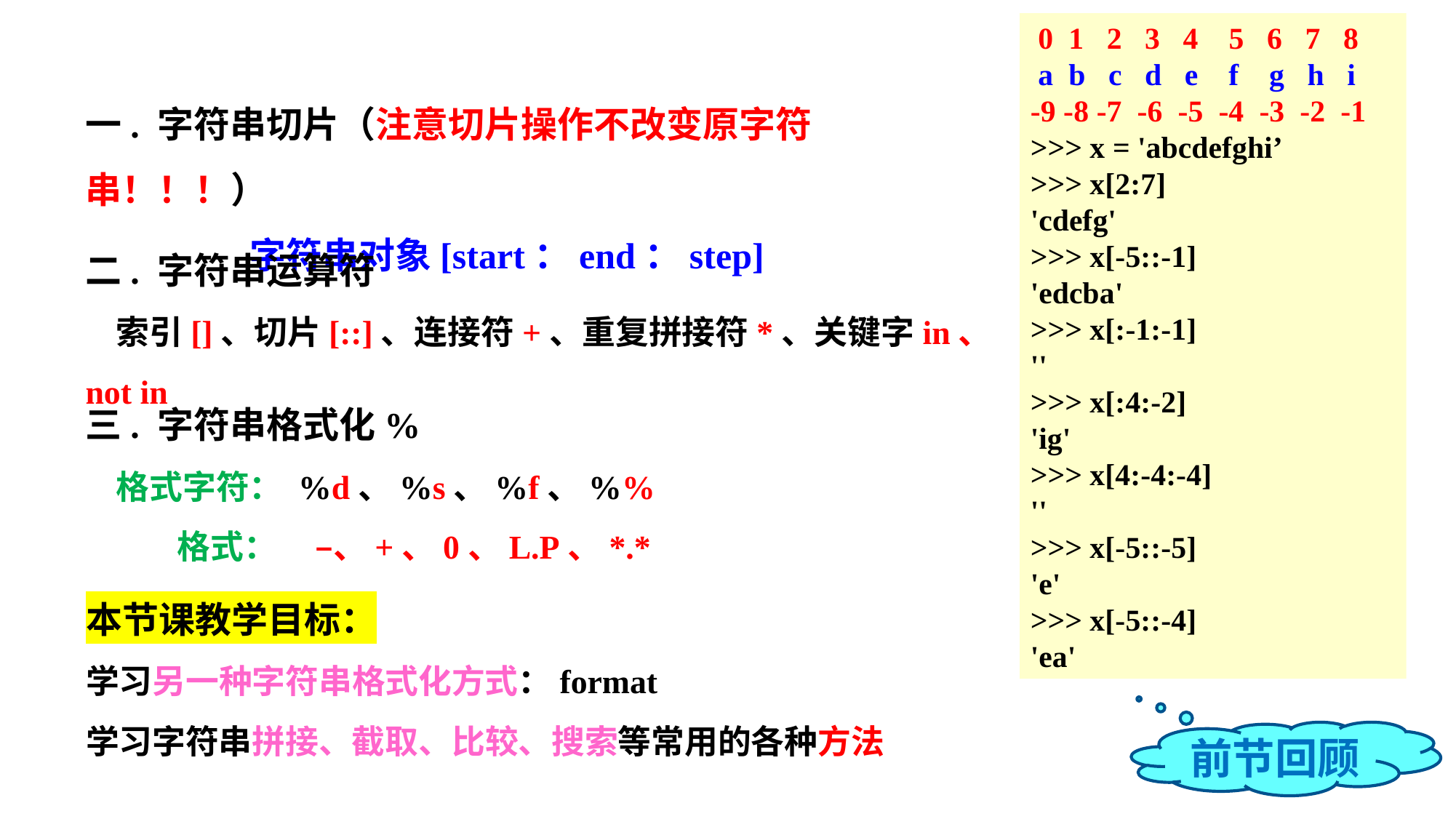

0  1   2   3   4    5   6   7   8
 a  b   c   d   e    f    g   h   i
-9 -8 -7  -6  -5  -4  -3  -2  -1
>>> x = 'abcdefghi’
>>> x[2:7]
'cdefg'
>>> x[-5::-1]
'edcba'
>>> x[:-1:-1]
''
>>> x[:4:-2]
'ig'
>>> x[4:-4:-4]
''
>>> x[-5::-5]
'e'
>>> x[-5::-4]
'ea'
一. 字符串切片（注意切片操作不改变原字符串！！！）
                   字符串对象[start：end：step]
二. 字符串运算符
   索引[]、切片[::]、连接符+、重复拼接符*、关键字in、not in
三. 字符串格式化%
   格式字符： %d、%s、%f、%%
           格式：     –、+、0、L.P、*.*
本节课教学目标：
学习另一种字符串格式化方式：format
学习字符串拼接、截取、比较、搜索等常用的各种方法
前节回顾